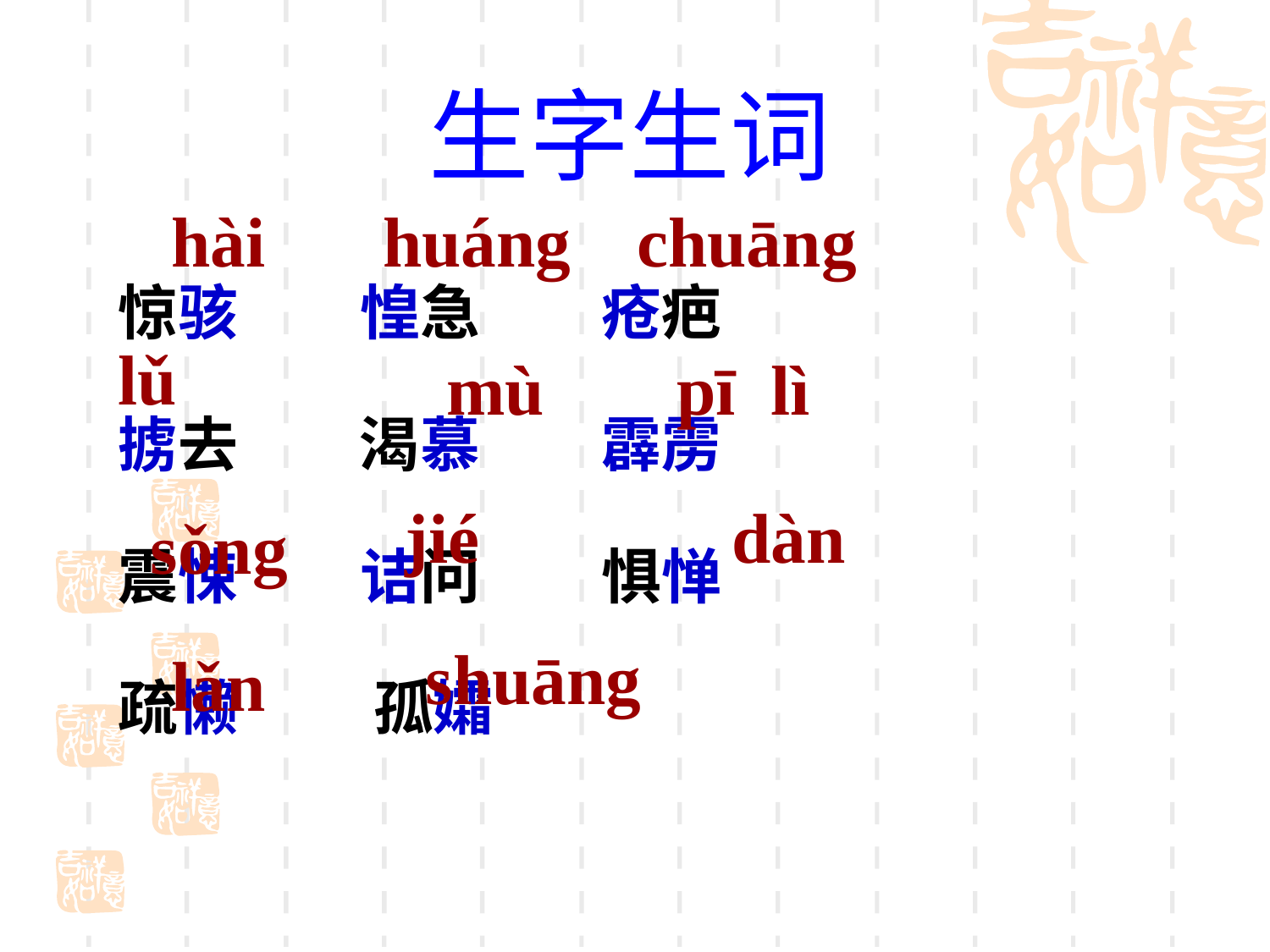

# 生字生词
hài
huáng
chuāng
惊骇         惶急         疮疤
掳去         渴慕         霹雳
震悚         诘问         惧惮
疏懒          孤孀
lǔ
mù
pī  lì

 jié
dàn
sǒng
shuāng
lǎn